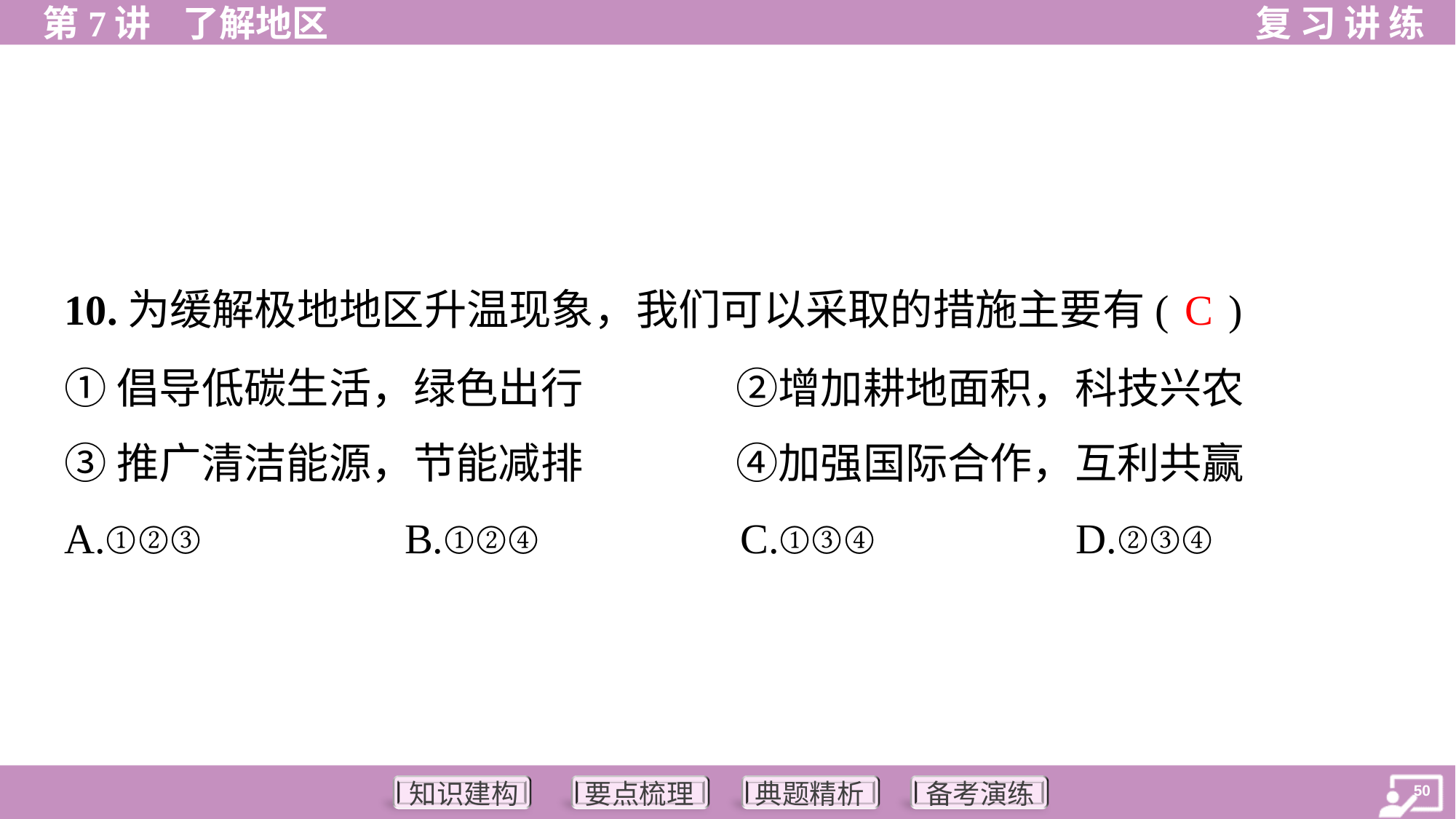

C
10.为缓解极地地区升温现象，我们可以采取的措施主要有(     )
①倡导低碳生活，绿色出行	②增加耕地面积，科技兴农
③推广清洁能源，节能减排	④加强国际合作，互利共赢
A.①②③	B.①②④	C.①③④	D.②③④